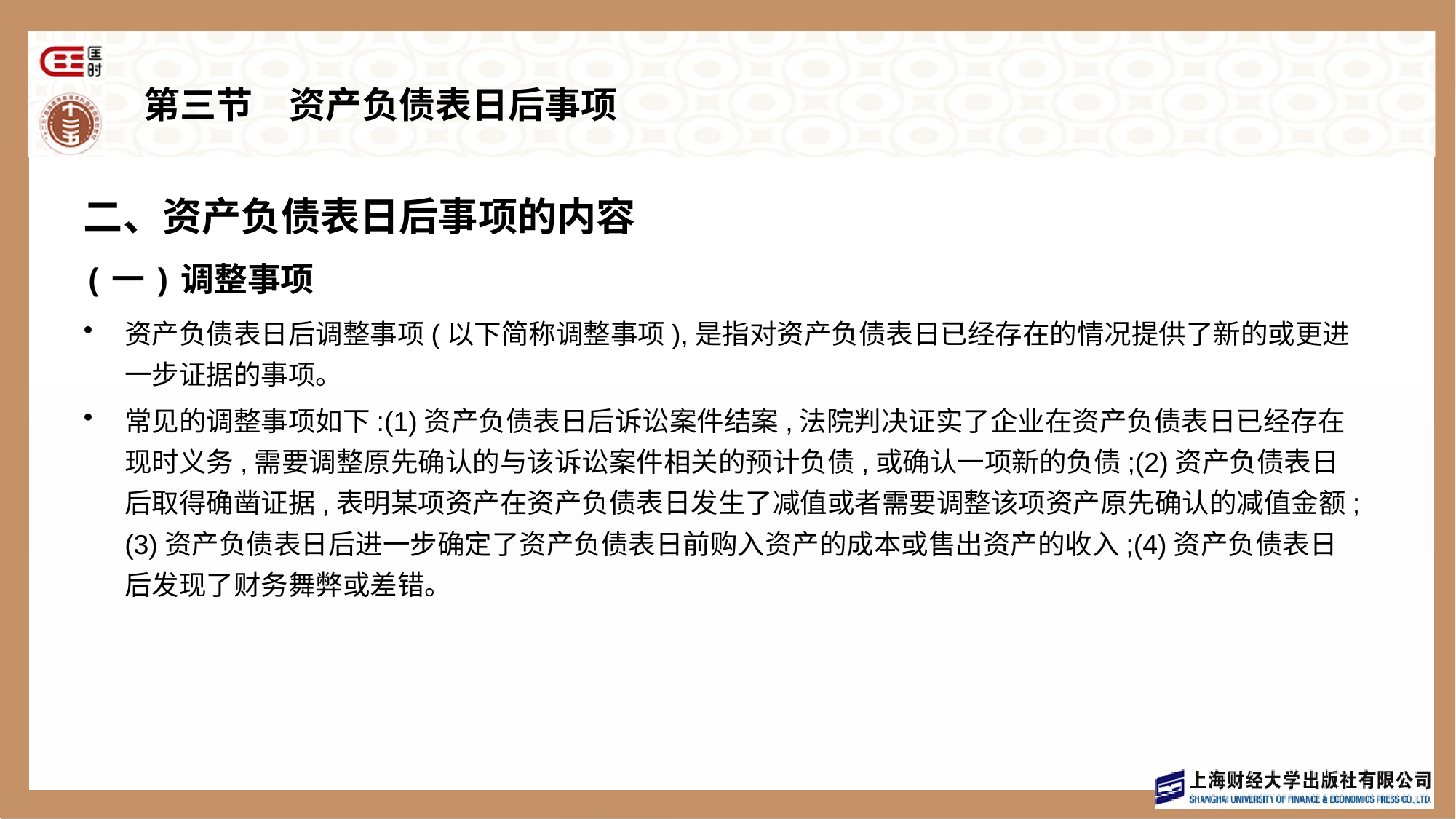

# 第三节　资产负债表日后事项
二、资产负债表日后事项的内容
(一)调整事项
资产负债表日后调整事项(以下简称调整事项),是指对资产负债表日已经存在的情况提供了新的或更进一步证据的事项。
常见的调整事项如下:(1)资产负债表日后诉讼案件结案,法院判决证实了企业在资产负债表日已经存在现时义务,需要调整原先确认的与该诉讼案件相关的预计负债,或确认一项新的负债;(2)资产负债表日后取得确凿证据,表明某项资产在资产负债表日发生了减值或者需要调整该项资产原先确认的减值金额;(3)资产负债表日后进一步确定了资产负债表日前购入资产的成本或售出资产的收入;(4)资产负债表日后发现了财务舞弊或差错。